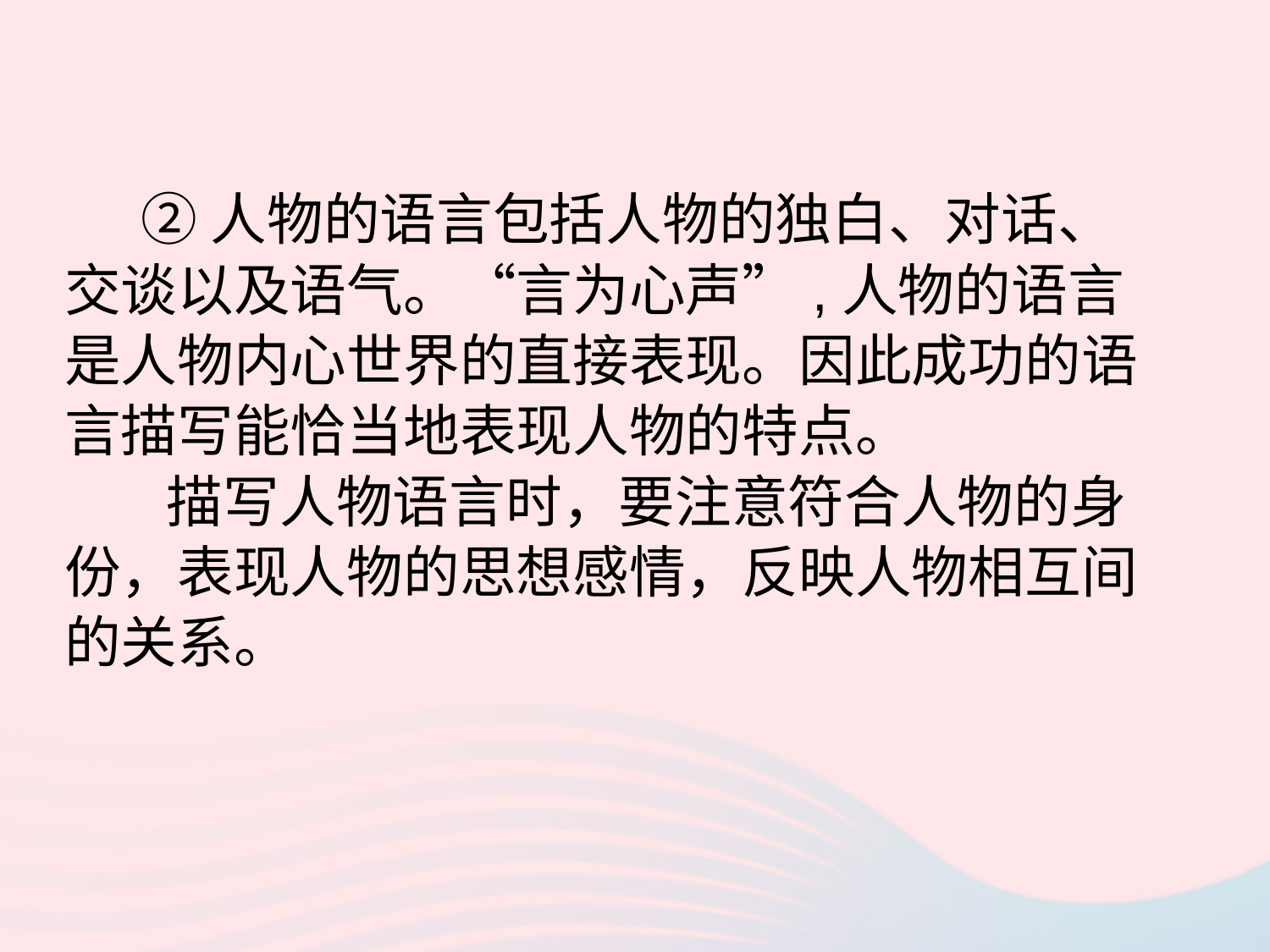

②人物的语言包括人物的独白、对话、交谈以及语气。“言为心声”,人物的语言是人物内心世界的直接表现。因此成功的语言描写能恰当地表现人物的特点。
       描写人物语言时，要注意符合人物的身份，表现人物的思想感情，反映人物相互间的关系。